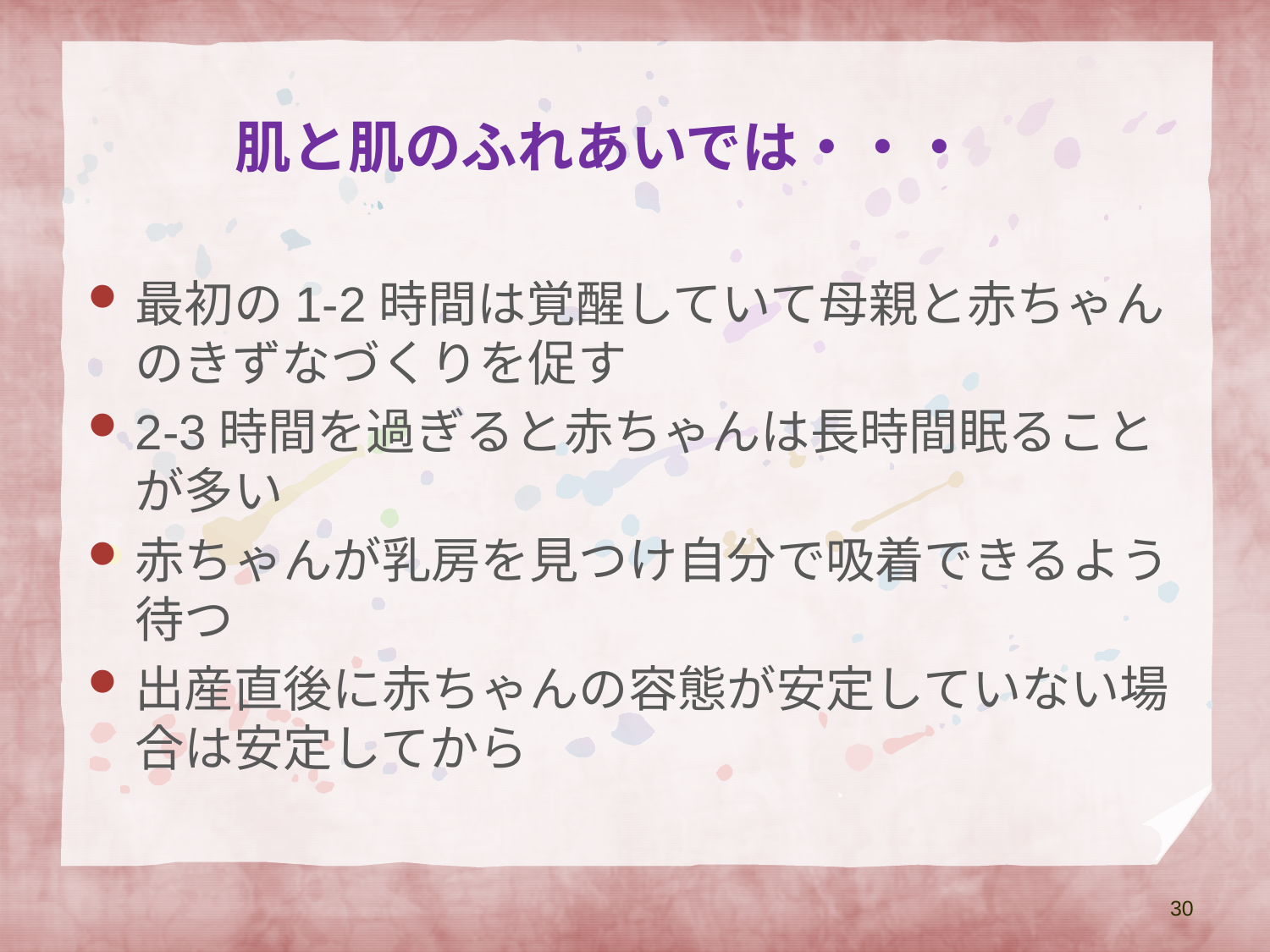

# 肌と肌のふれあいでは・・・
最初の1-2時間は覚醒していて母親と赤ちゃんのきずなづくりを促す
2-3時間を過ぎると赤ちゃんは長時間眠ることが多い
赤ちゃんが乳房を見つけ自分で吸着できるよう待つ
出産直後に赤ちゃんの容態が安定していない場合は安定してから

30